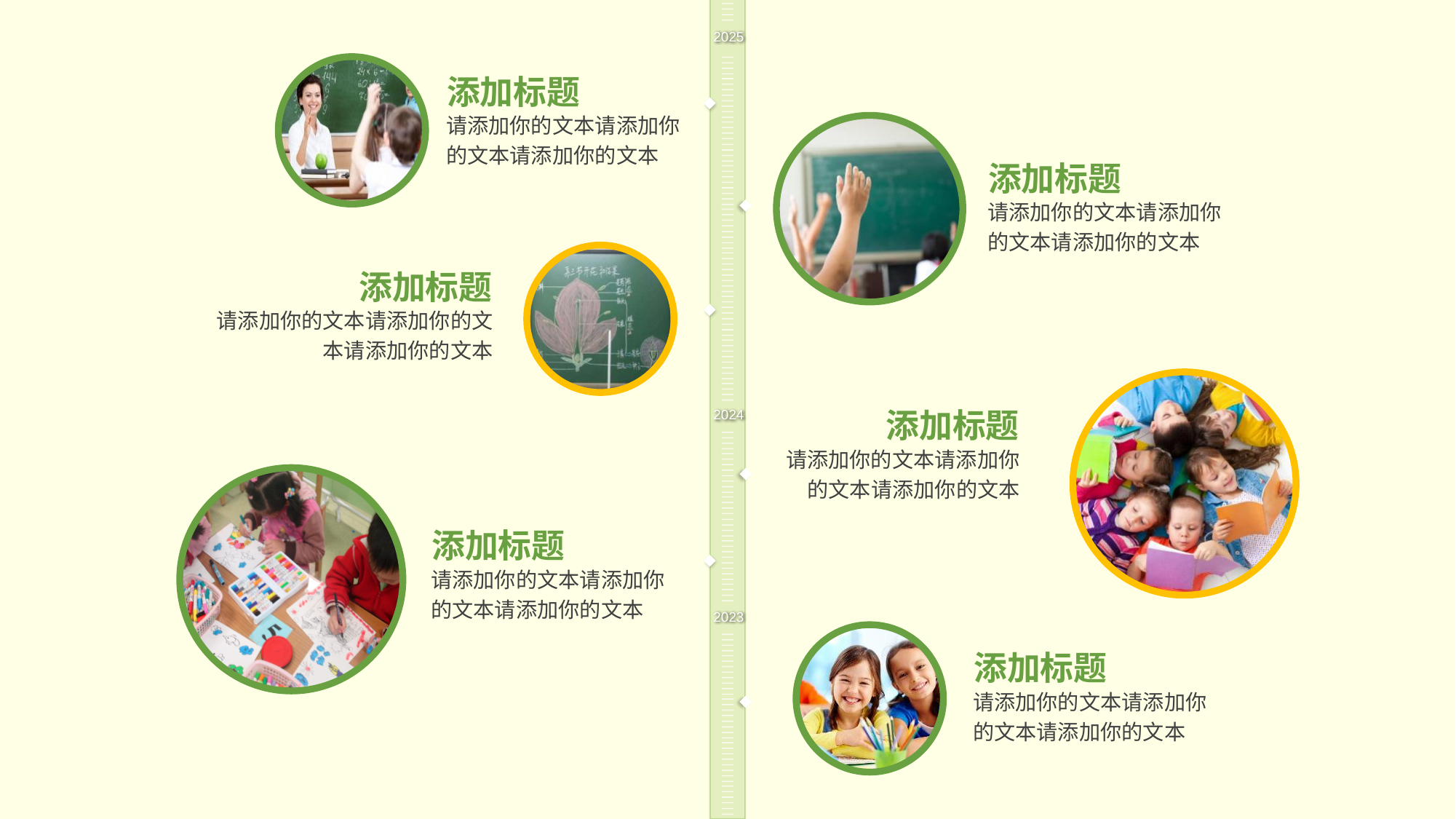

2025

添加标题

请添加你的文本请添加你的文本请添加你的文本

添加标题
请添加你的文本请添加你的文本请添加你的文本

添加标题
请添加你的文本请添加你的文本请添加你的文本

添加标题
2024
请添加你的文本请添加你的文本请添加你的文本

添加标题
请添加你的文本请添加你的文本请添加你的文本

2023

添加标题
请添加你的文本请添加你的文本请添加你的文本